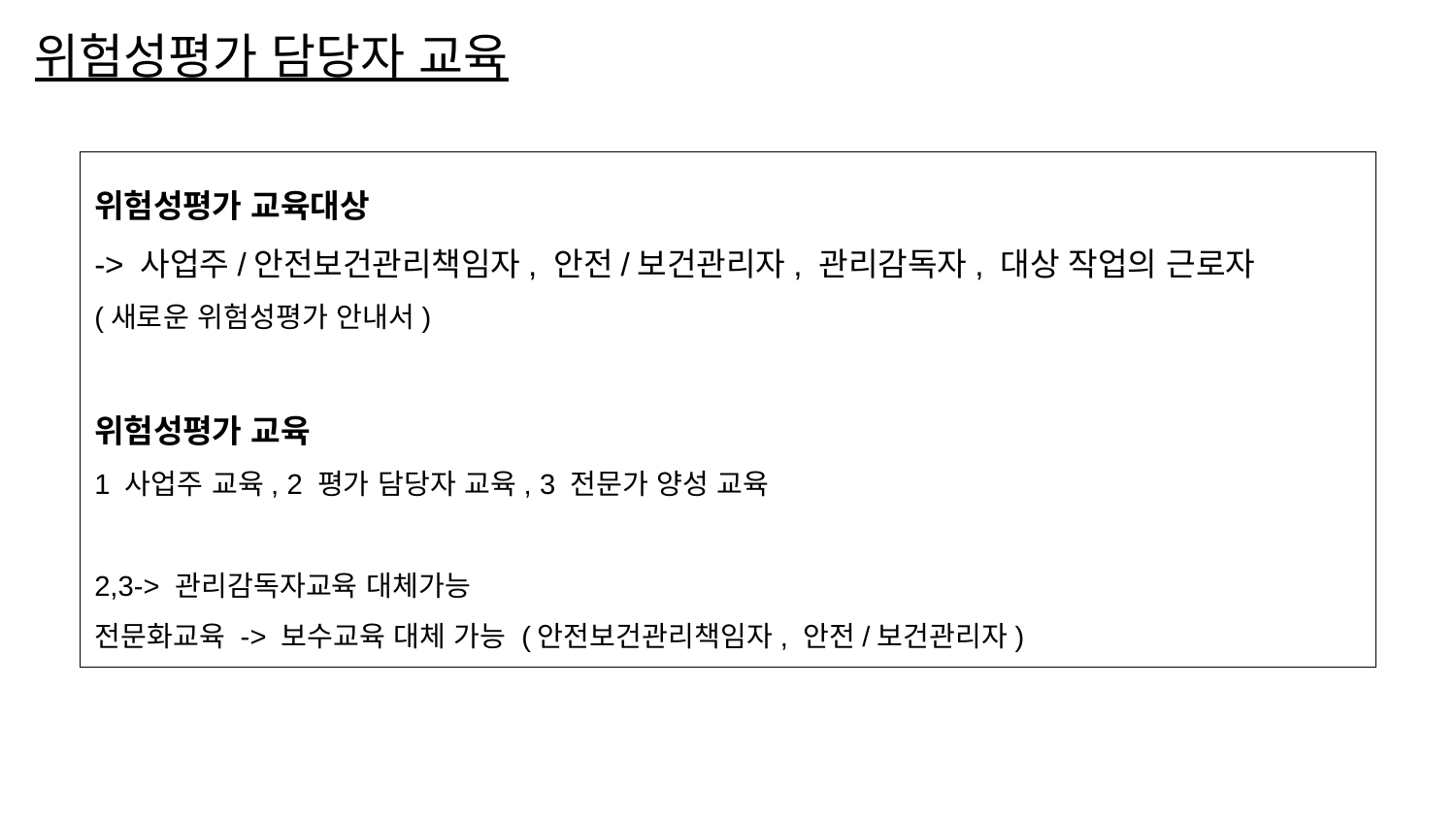

# 위험성평가 담당자 교육
위험성평가 교육대상
-> 사업주/안전보건관리책임자, 안전/보건관리자, 관리감독자, 대상 작업의 근로자
(새로운 위험성평가 안내서)

위험성평가 교육
1 사업주 교육, 2 평가 담당자 교육, 3 전문가 양성 교육

2,3-> 관리감독자교육 대체가능
전문화교육 -> 보수교육 대체 가능 (안전보건관리책임자, 안전/보건관리자)